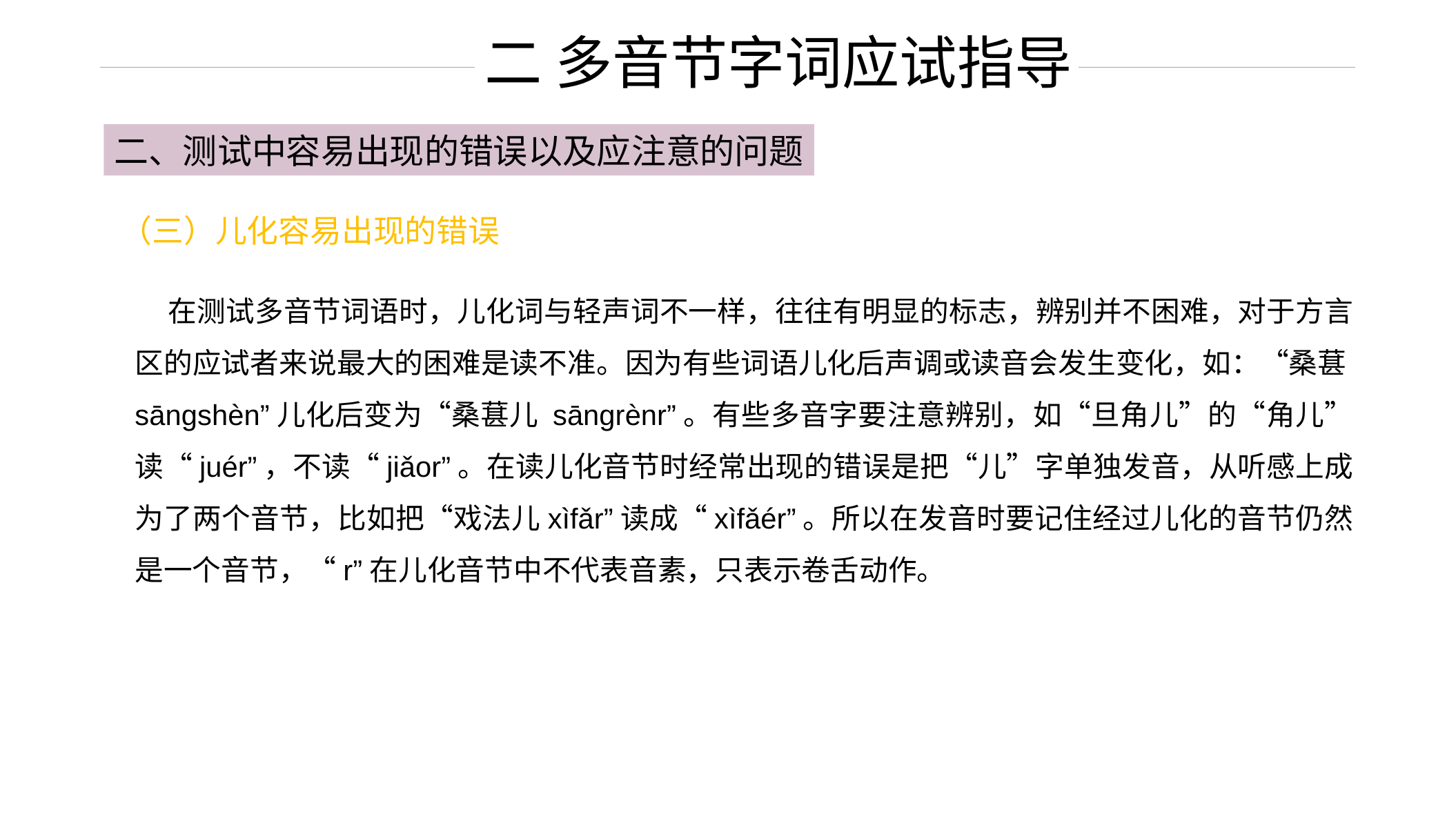

二 多音节字词应试指导
二、测试中容易出现的错误以及应注意的问题
（三）儿化容易出现的错误
    在测试多音节词语时，儿化词与轻声词不一样，往往有明显的标志，辨别并不困难，对于方言区的应试者来说最大的困难是读不准。因为有些词语儿化后声调或读音会发生变化，如：“桑葚sānɡshèn”儿化后变为“桑葚儿 sānɡrènr”。有些多音字要注意辨别，如“旦角儿”的“角儿”读“juér”，不读“jiǎor”。在读儿化音节时经常出现的错误是把“儿”字单独发音，从听感上成为了两个音节，比如把“戏法儿xìfǎr”读成“xìfǎér”。所以在发音时要记住经过儿化的音节仍然是一个音节，“r”在儿化音节中不代表音素，只表示卷舌动作。